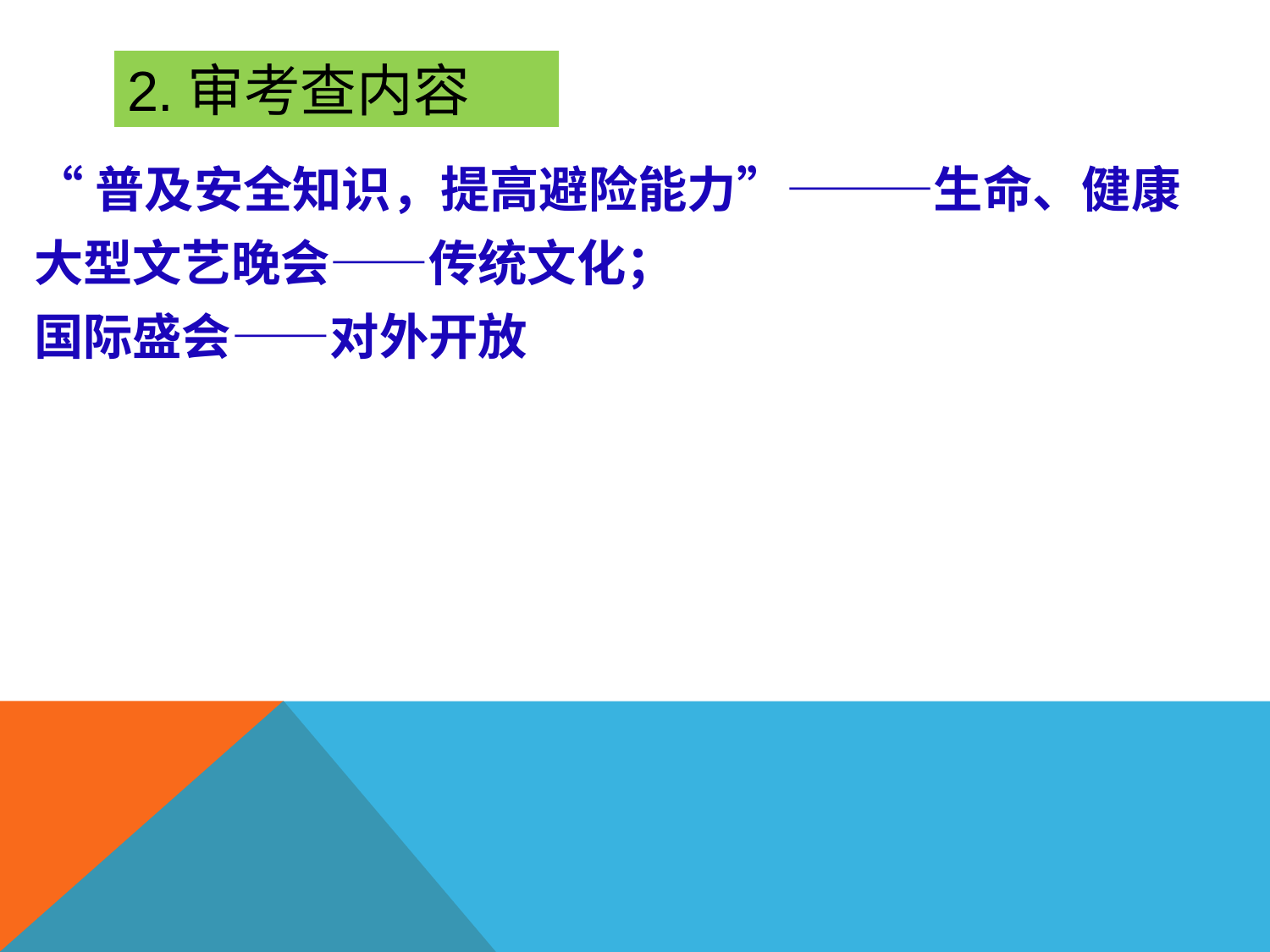

#
2.审考查内容
“普及安全知识，提高避险能力”———生命、健康
大型文艺晚会——传统文化；
国际盛会——对外开放